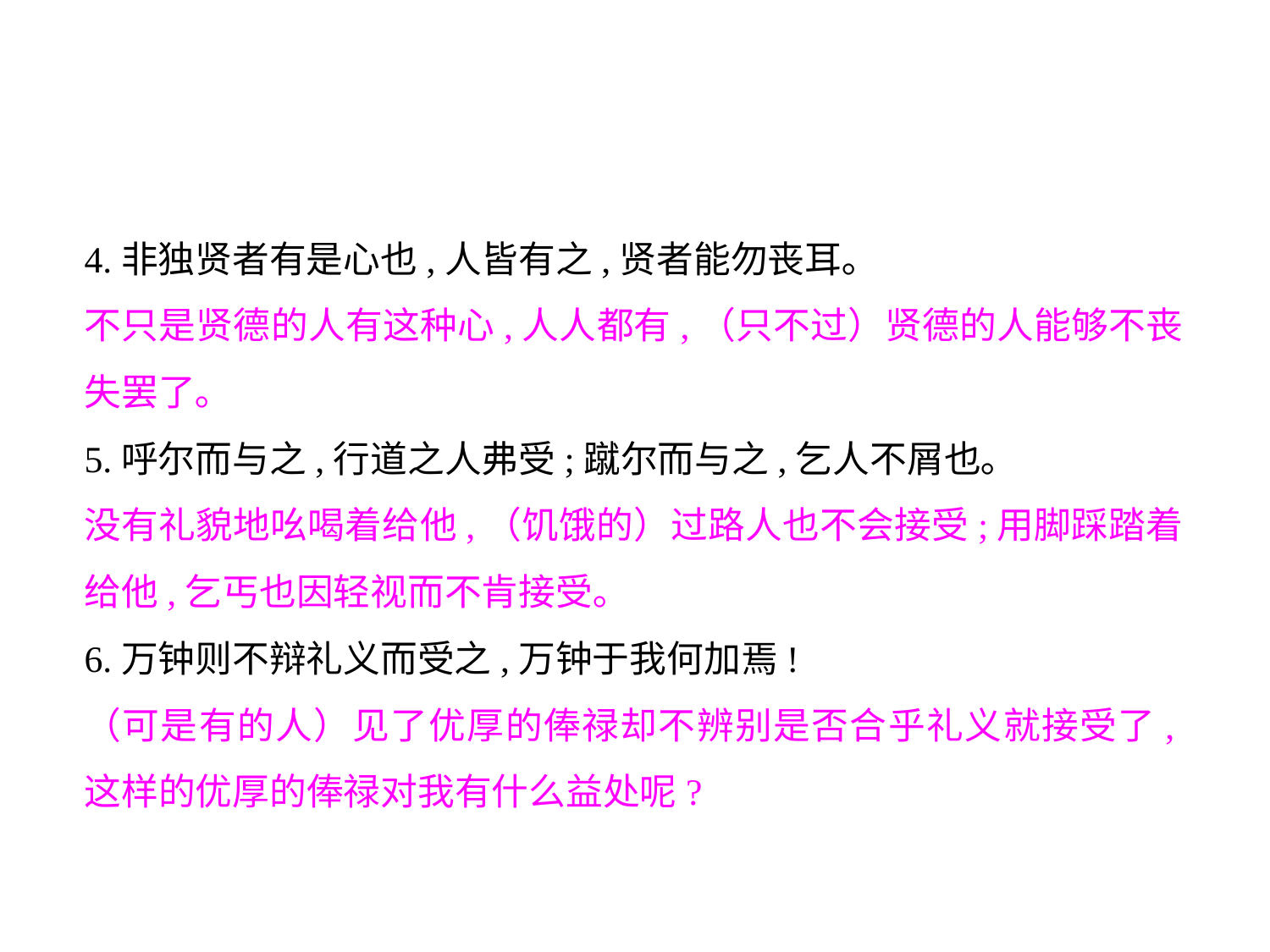

4.非独贤者有是心也,人皆有之,贤者能勿丧耳｡
不只是贤德的人有这种心,人人都有,（只不过）贤德的人能够不丧失罢了｡
5.呼尔而与之,行道之人弗受;蹴尔而与之,乞人不屑也｡
没有礼貌地吆喝着给他,（饥饿的）过路人也不会接受;用脚踩踏着给他,乞丐也因轻视而不肯接受｡
6.万钟则不辩礼义而受之,万钟于我何加焉!
（可是有的人）见了优厚的俸禄却不辨别是否合乎礼义就接受了,这样的优厚的俸禄对我有什么益处呢?